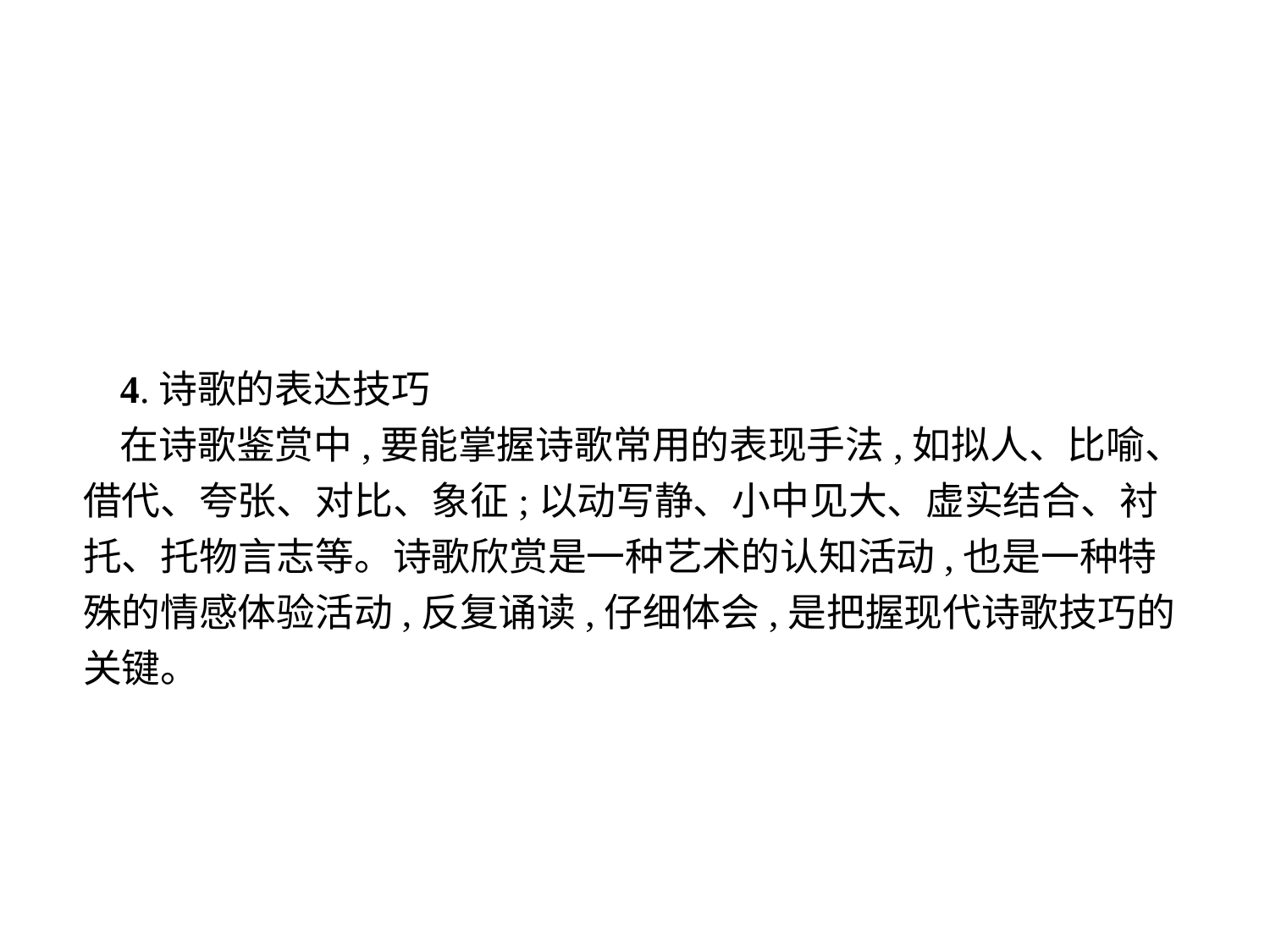

4.诗歌的表达技巧
在诗歌鉴赏中,要能掌握诗歌常用的表现手法,如拟人、比喻、借代、夸张、对比、象征;以动写静、小中见大、虚实结合、衬托、托物言志等。诗歌欣赏是一种艺术的认知活动,也是一种特殊的情感体验活动,反复诵读,仔细体会,是把握现代诗歌技巧的关键。
-6-